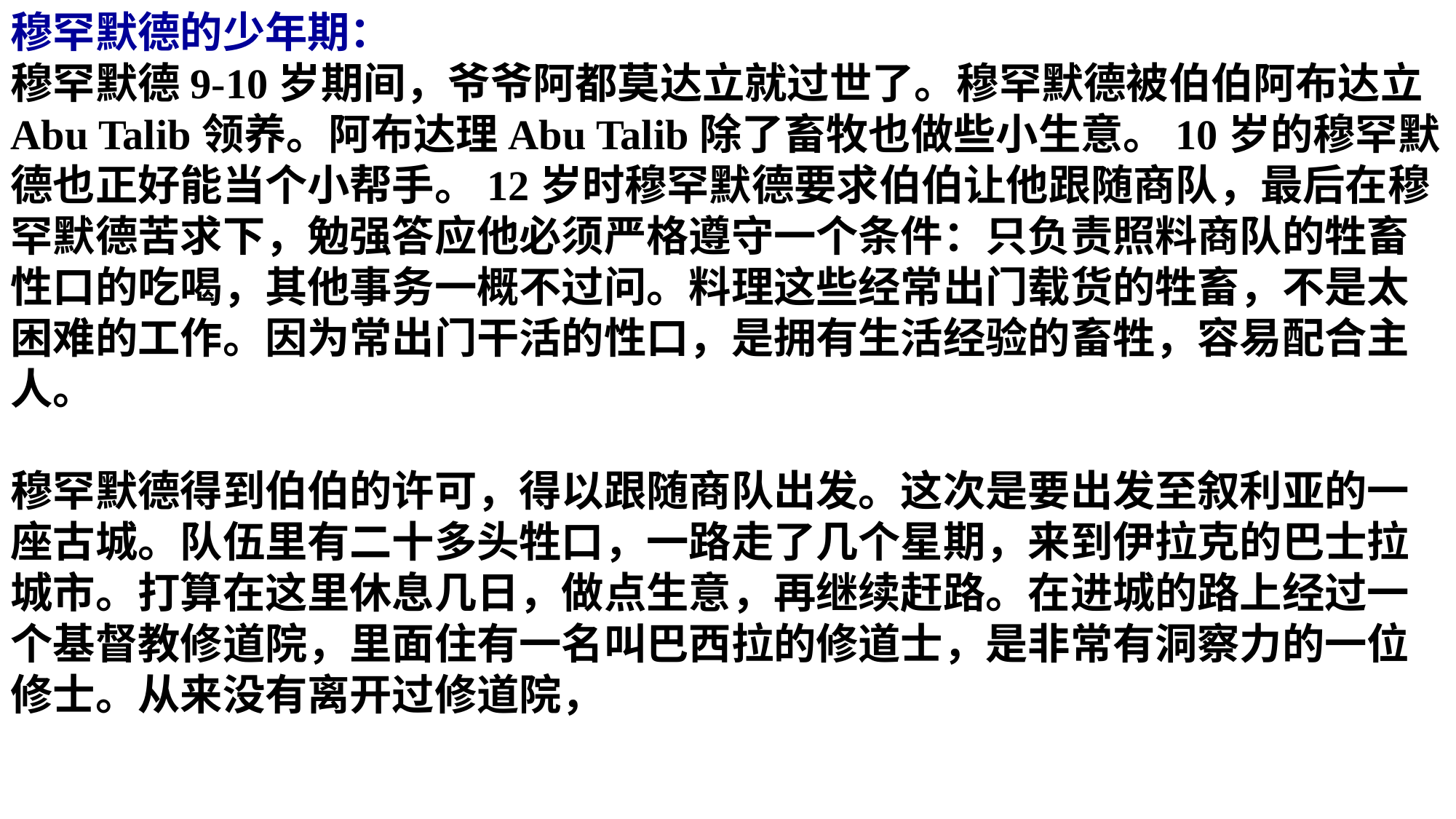

穆罕默德的少年期：
穆罕默德9-10岁期间，爷爷阿都莫达立就过世了。穆罕默德被伯伯阿布达立Abu Talib领养。阿布达理Abu Talib除了畜牧也做些小生意。10岁的穆罕默德也正好能当个小帮手。12岁时穆罕默德要求伯伯让他跟随商队，最后在穆罕默德苦求下，勉强答应他必须严格遵守一个条件：只负责照料商队的牲畜性口的吃喝，其他事务一概不过问。料理这些经常出门载货的牲畜，不是太困难的工作。因为常出门干活的性口，是拥有生活经验的畜牲，容易配合主人。

穆罕默德得到伯伯的许可，得以跟随商队出发。这次是要出发至叙利亚的一座古城。队伍里有二十多头牲口，一路走了几个星期，来到伊拉克的巴士拉城市。打算在这里休息几日，做点生意，再继续赶路。在进城的路上经过一个基督教修道院，里面住有一名叫巴西拉的修道士，是非常有洞察力的一位修士。从来没有离开过修道院，